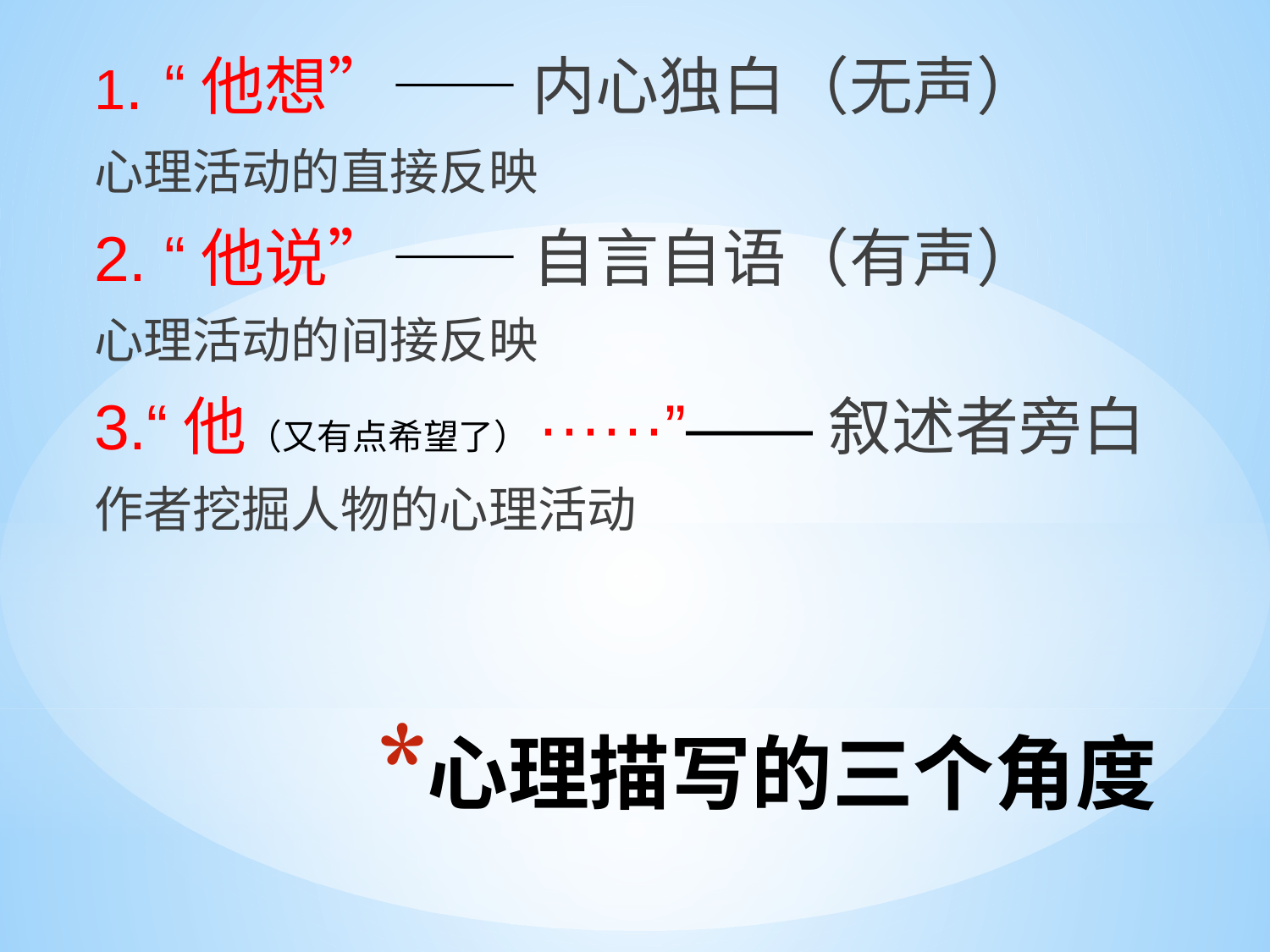

1. “他想”—— 内心独白（无声）
心理活动的直接反映
2. “他说”—— 自言自语（有声）
心理活动的间接反映
3.“他（又有点希望了）······”——叙述者旁白
作者挖掘人物的心理活动
# 心理描写的三个角度